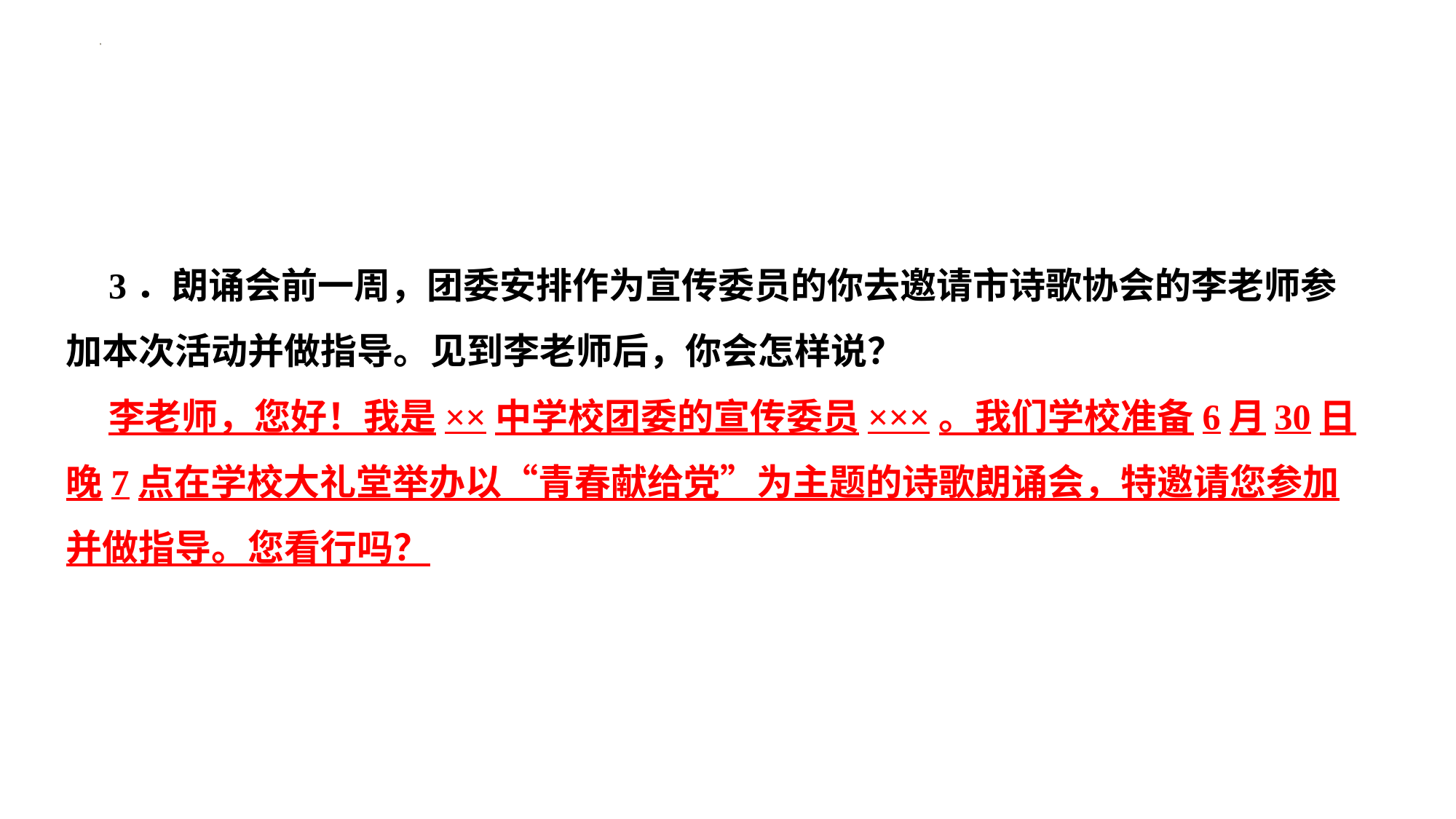

3．朗诵会前一周，团委安排作为宣传委员的你去邀请市诗歌协会的李老师参加本次活动并做指导。见到李老师后，你会怎样说？
李老师，您好！我是××中学校团委的宣传委员×××。我们学校准备6月30日晚7点在学校大礼堂举办以“青春献给党”为主题的诗歌朗诵会，特邀请您参加并做指导。您看行吗？